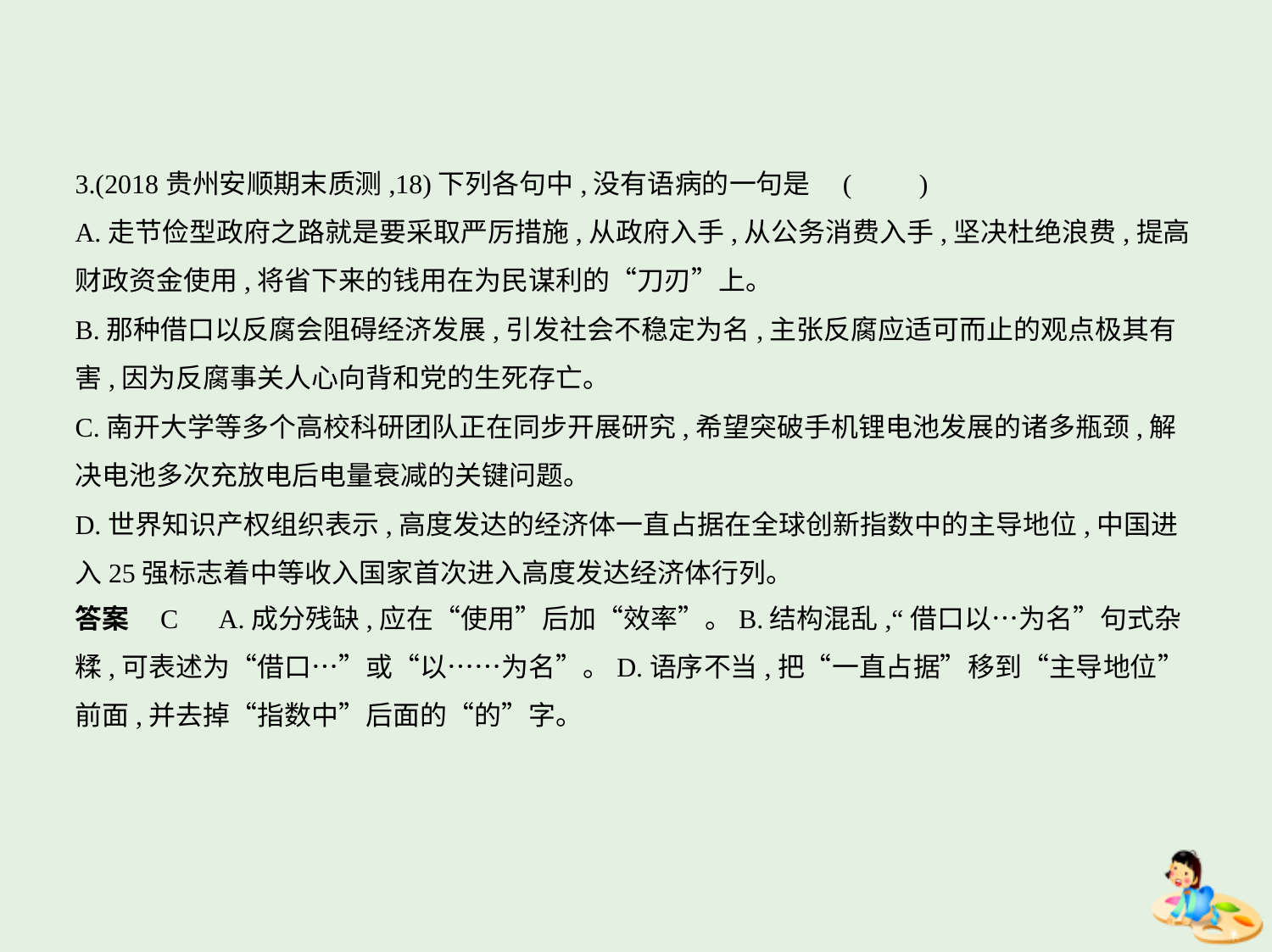

3.(2018贵州安顺期末质测,18)下列各句中,没有语病的一句是 (　　)
A.走节俭型政府之路就是要采取严厉措施,从政府入手,从公务消费入手,坚决杜绝浪费,提高
财政资金使用,将省下来的钱用在为民谋利的“刀刃”上。
B.那种借口以反腐会阻碍经济发展,引发社会不稳定为名,主张反腐应适可而止的观点极其有
害,因为反腐事关人心向背和党的生死存亡。
C.南开大学等多个高校科研团队正在同步开展研究,希望突破手机锂电池发展的诸多瓶颈,解
决电池多次充放电后电量衰减的关键问题。
D.世界知识产权组织表示,高度发达的经济体一直占据在全球创新指数中的主导地位,中国进
入25强标志着中等收入国家首次进入高度发达经济体行列。
答案    C　A.成分残缺,应在“使用”后加“效率”。B.结构混乱,“借口以…为名”句式杂
糅,可表述为“借口…”或“以……为名”。D.语序不当,把“一直占据”移到“主导地位”
前面,并去掉“指数中”后面的“的”字。